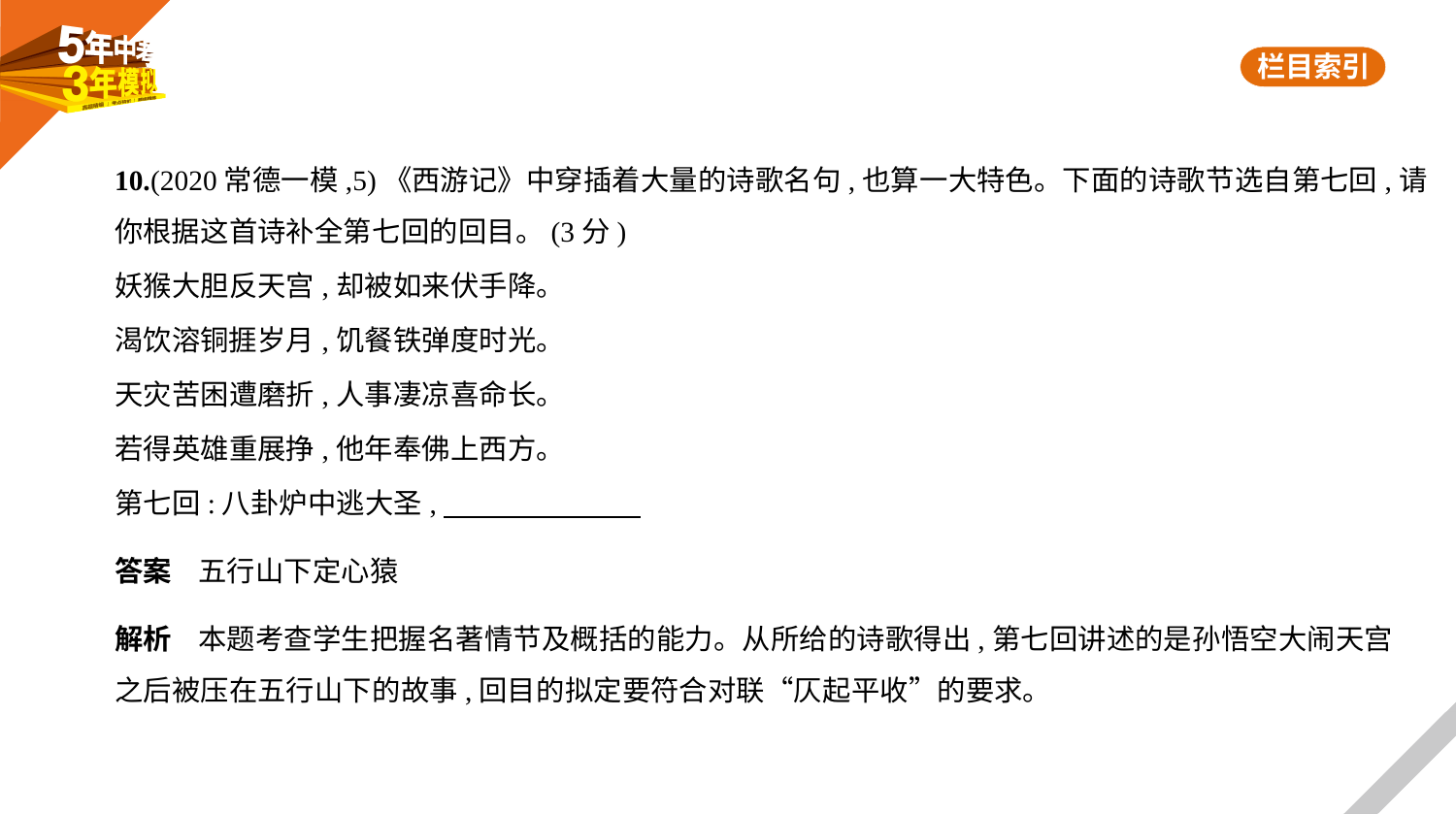

10.(2020常德一模,5)《西游记》中穿插着大量的诗歌名句,也算一大特色。下面的诗歌节选自第七回,请
你根据这首诗补全第七回的回目。(3分)
妖猴大胆反天宫,却被如来伏手降。
渴饮溶铜捱岁月,饥餐铁弹度时光。
天灾苦困遭磨折,人事凄凉喜命长。
若得英雄重展挣,他年奉佛上西方。
第七回:八卦炉中逃大圣,
答案    五行山下定心猿
解析    本题考查学生把握名著情节及概括的能力。从所给的诗歌得出,第七回讲述的是孙悟空大闹天宫
之后被压在五行山下的故事,回目的拟定要符合对联“仄起平收”的要求。